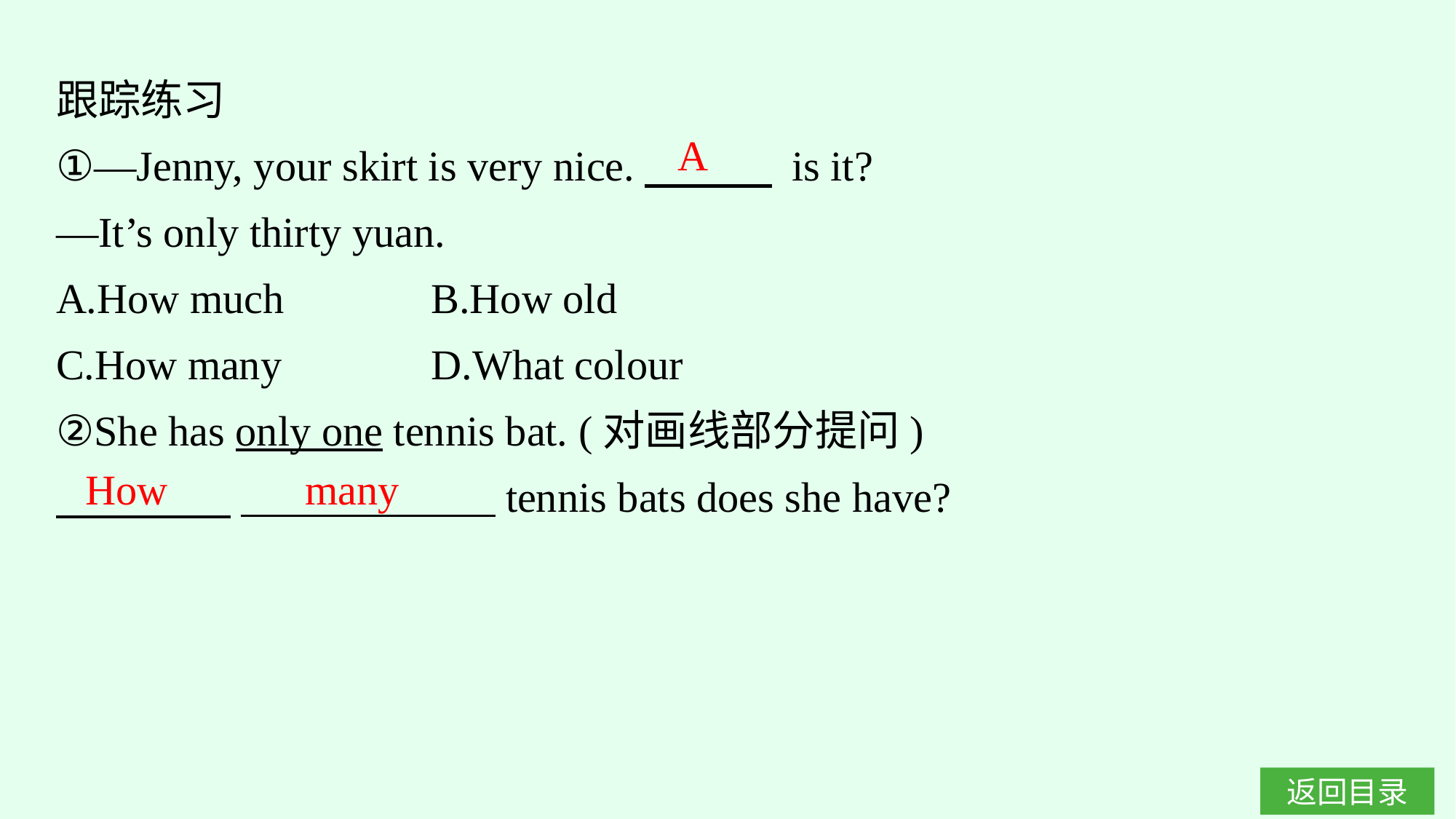

跟踪练习
①—Jenny, your skirt is very nice.　　　 is it?
—It’s only thirty yuan.
A.How much		B.How old
C.How many		D.What colour
②She has only one tennis bat. (对画线部分提问)
　　     　 　　　　　　tennis bats does she have?
A
How             many